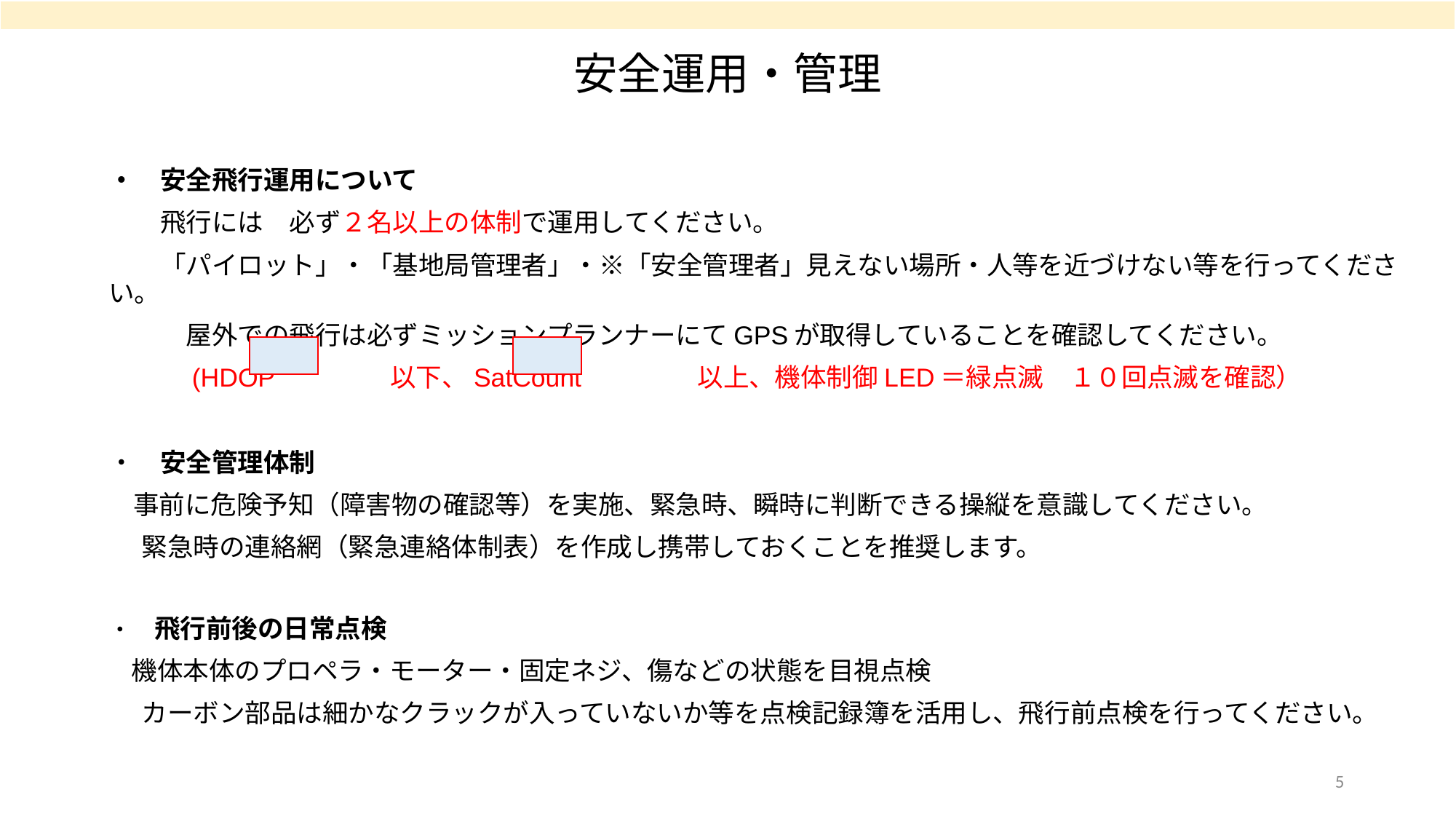

安全運用・管理
・　安全飛行運用について
　　飛行には　必ず２名以上の体制で運用してください。
　　「パイロット」・「基地局管理者」・※「安全管理者」見えない場所・人等を近づけない等を行ってください。
　　　屋外での飛行は必ずミッションプランナーにてGPSが取得していることを確認してください。
　　　(HDOP　　　　 以下、SatCount 　　　　以上、機体制御LED＝緑点滅　１０回点滅を確認）

・　安全管理体制
  事前に危険予知（障害物の確認等）を実施、緊急時、瞬時に判断できる操縦を意識してください。
　緊急時の連絡網（緊急連絡体制表）を作成し携帯しておくことを推奨します。

・　飛行前後の日常点検
  機体本体のプロペラ・モーター・固定ネジ、傷などの状態を目視点検
　カーボン部品は細かなクラックが入っていないか等を点検記録簿を活用し、飛行前点検を行ってください。

5